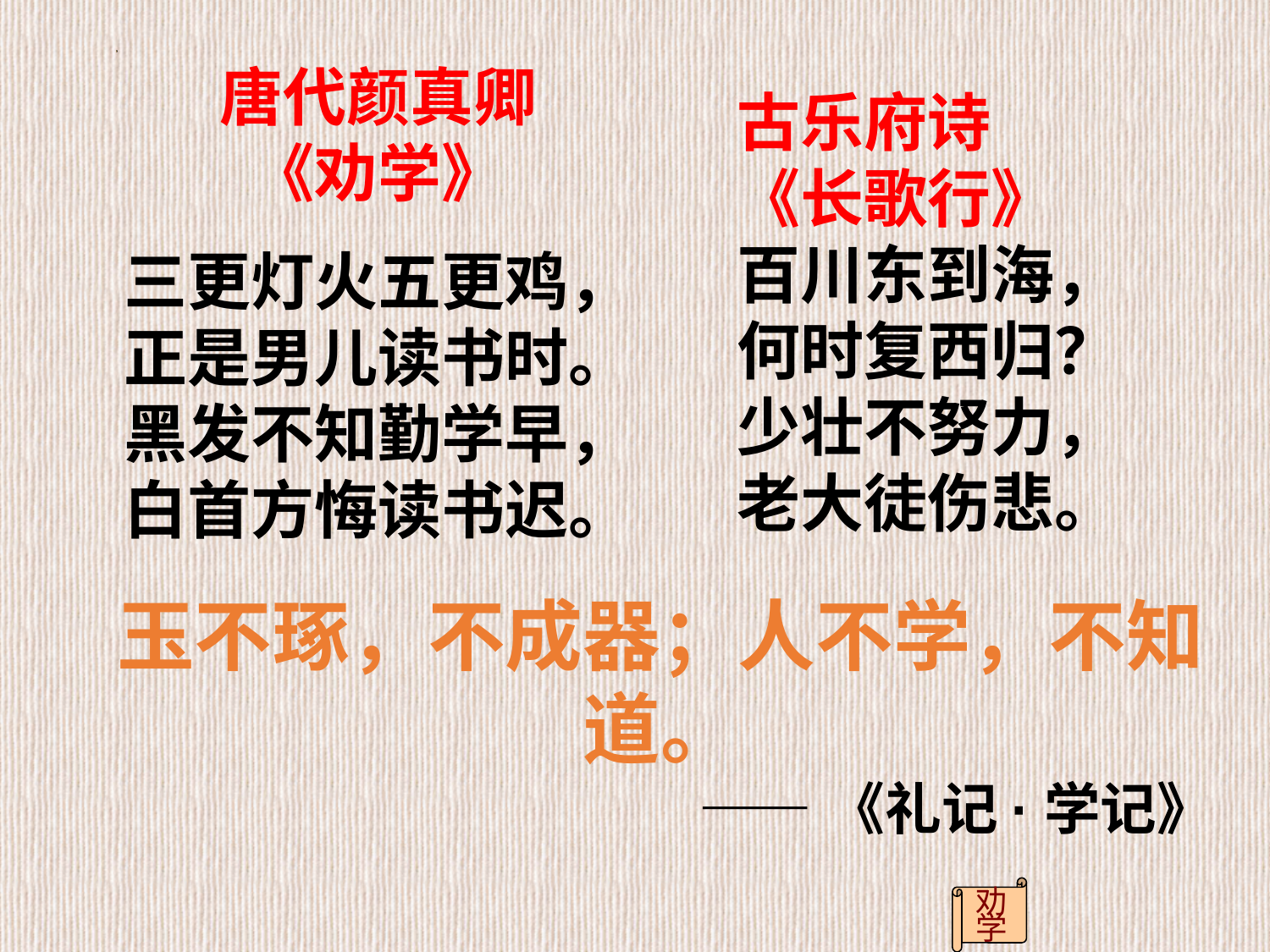

唐代颜真卿
《劝学》
三更灯火五更鸡，
正是男儿读书时。
黑发不知勤学早，
白首方悔读书迟。
古乐府诗
《长歌行》
百川东到海，
何时复西归？
少壮不努力，
老大徒伤悲。
玉不琢，不成器；人不学，不知道。
                                              ——《礼记·学记》

劝学